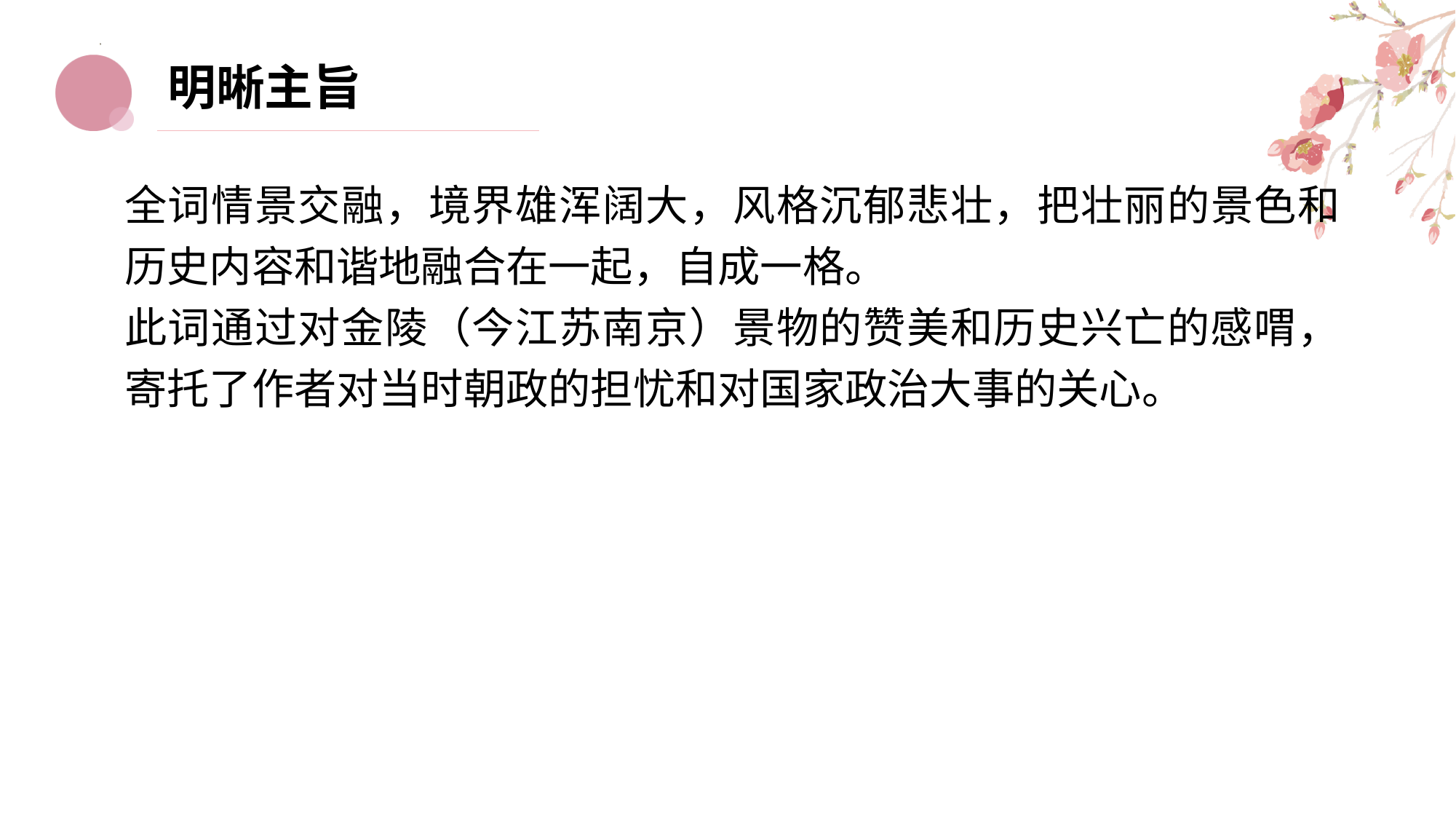

明晰主旨
全词情景交融，境界雄浑阔大，风格沉郁悲壮，把壮丽的景色和历史内容和谐地融合在一起，自成一格。
此词通过对金陵（今江苏南京）景物的赞美和历史兴亡的感喟，寄托了作者对当时朝政的担忧和对国家政治大事的关心。